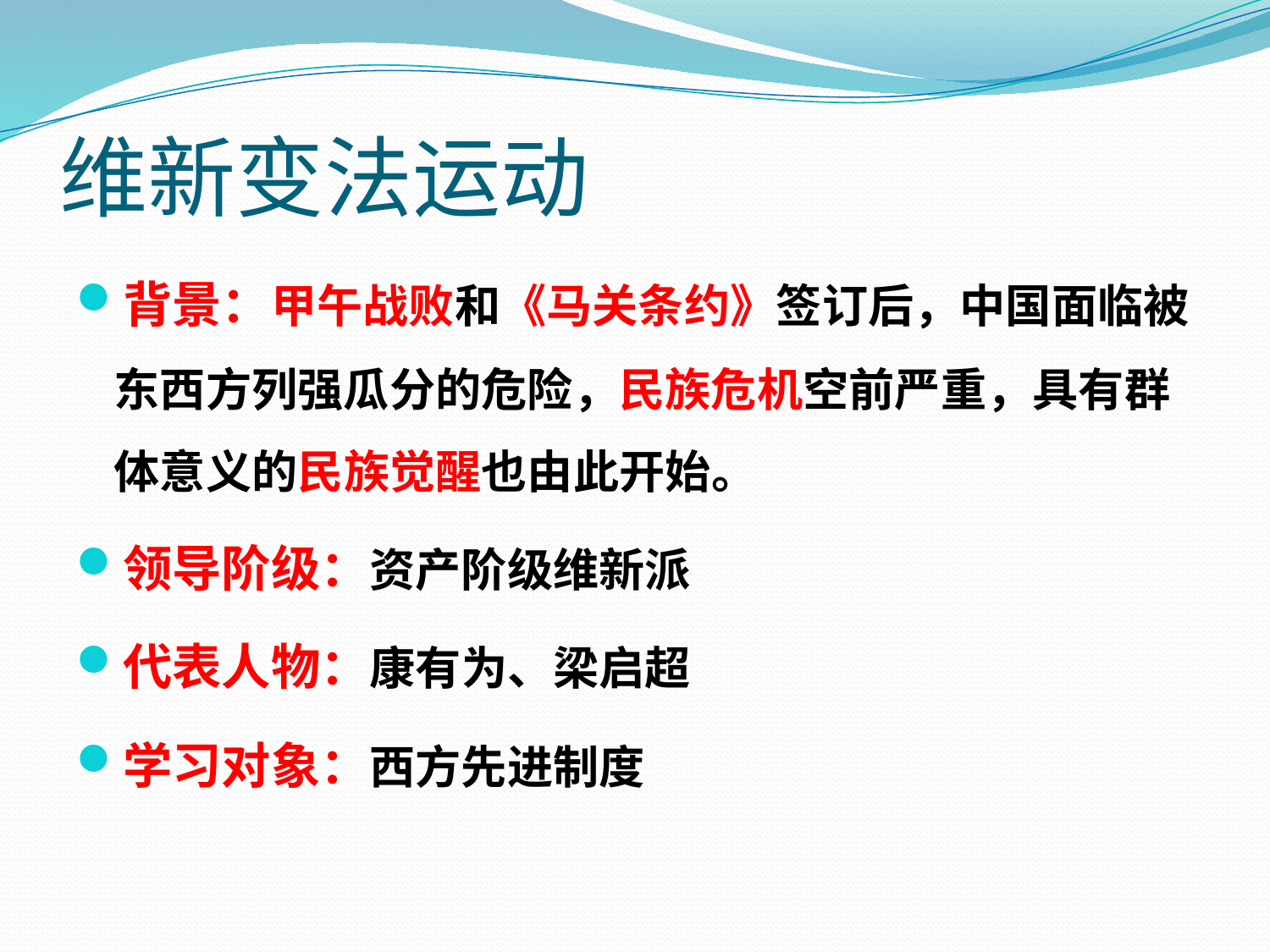

# 维新变法运动
背景：甲午战败和《马关条约》签订后，中国面临被东西方列强瓜分的危险，民族危机空前严重，具有群体意义的民族觉醒也由此开始。
领导阶级：资产阶级维新派
代表人物：康有为、梁启超
学习对象：西方先进制度